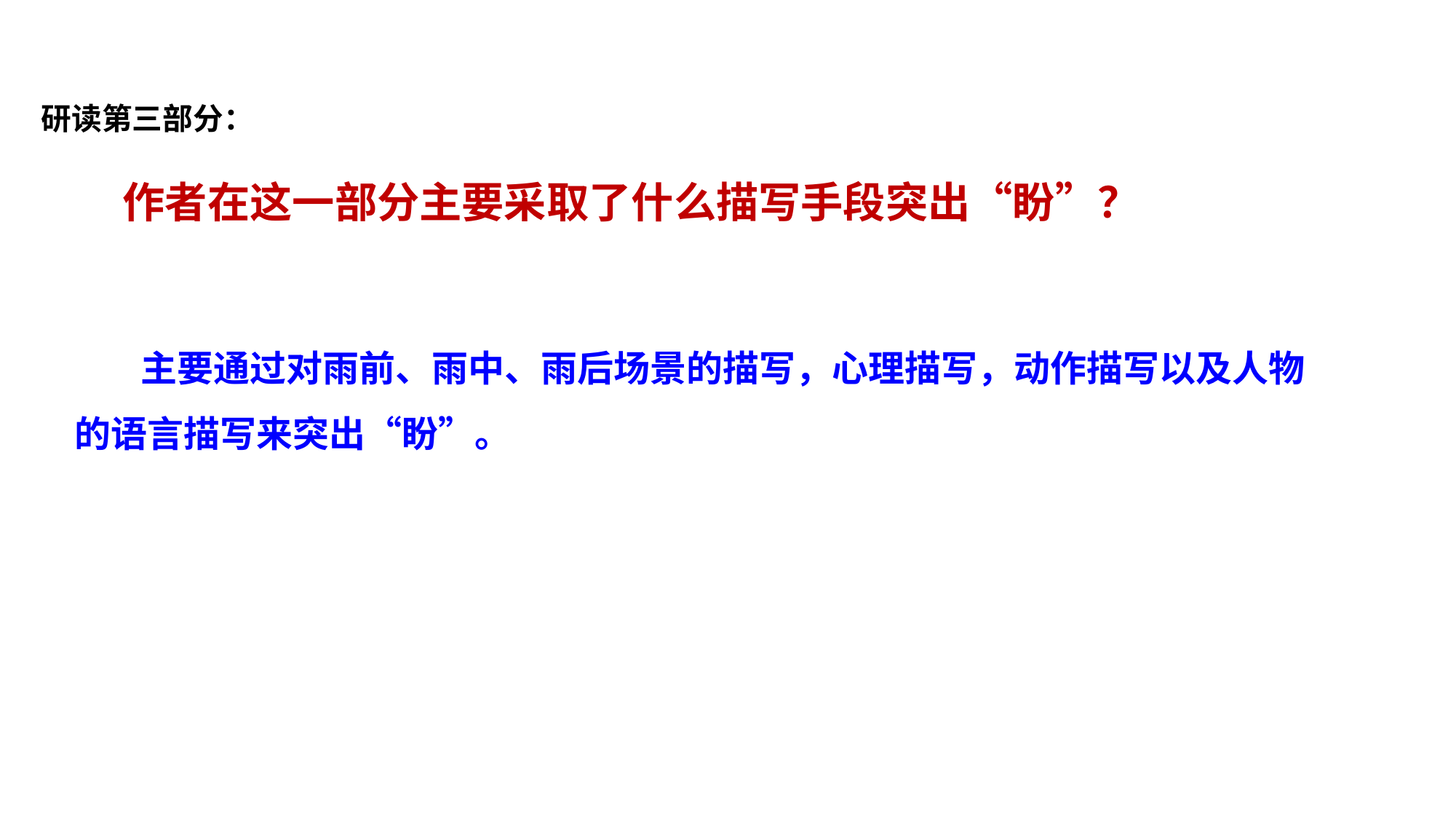

研读第三部分：
作者在这一部分主要采取了什么描写手段突出“盼”？
       主要通过对雨前、雨中、雨后场景的描写，心理描写，动作描写以及人物的语言描写来突出“盼”。